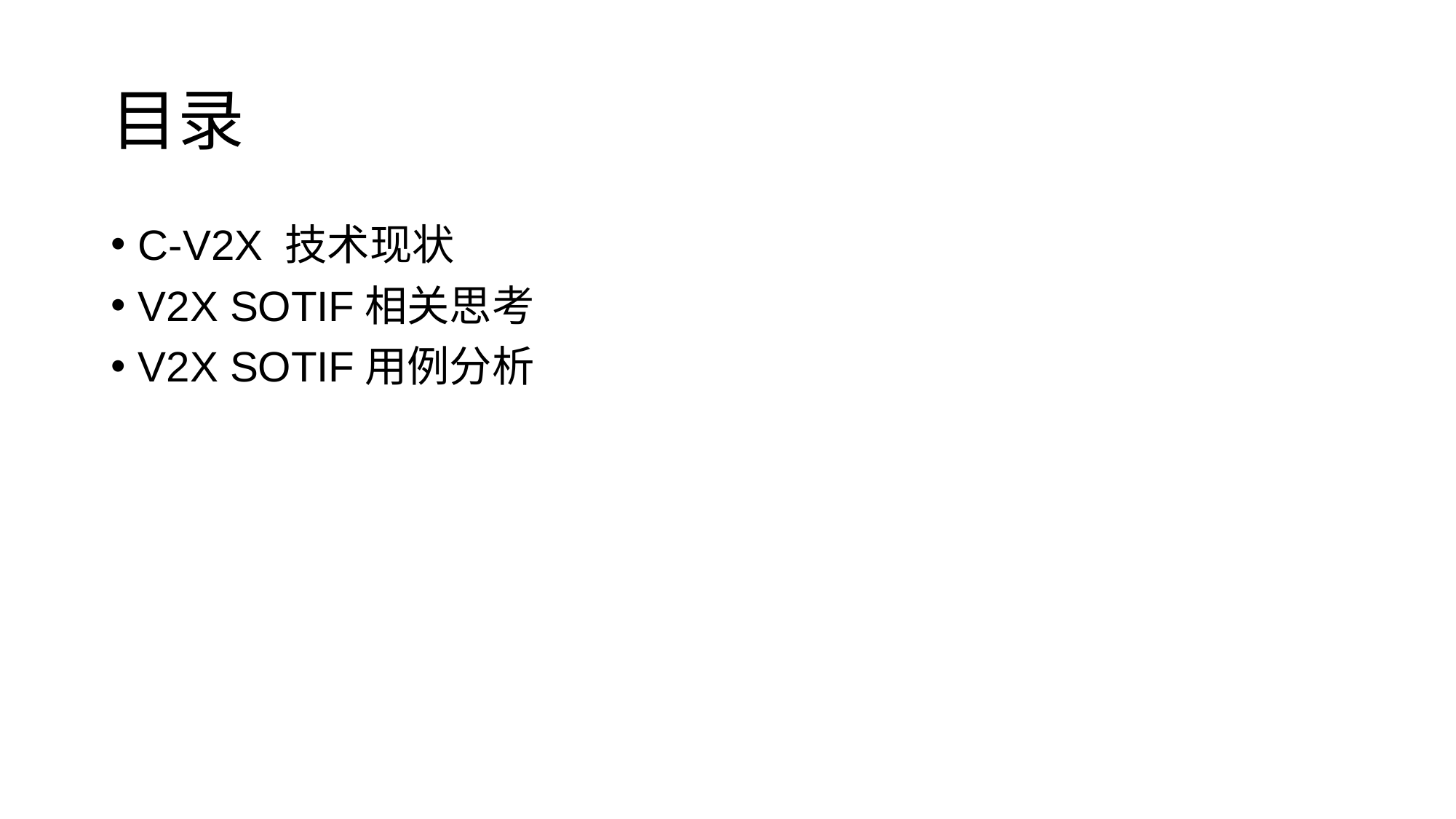

# 目录
C-V2X 技术现状
V2X SOTIF相关思考
V2X SOTIF用例分析